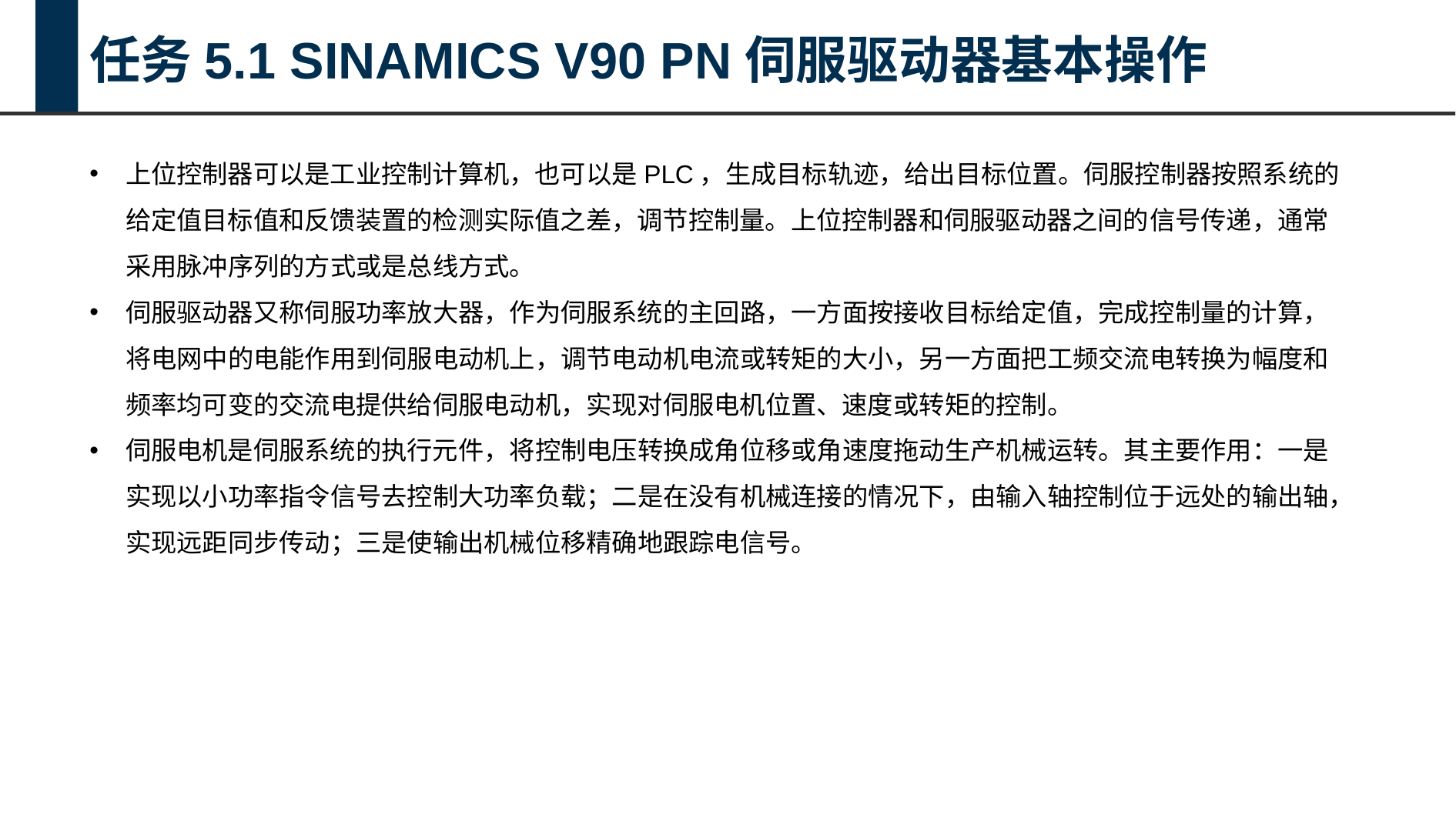

任务5.1 SINAMICS V90 PN伺服驱动器基本操作
上位控制器可以是工业控制计算机，也可以是PLC，生成目标轨迹，给出目标位置。伺服控制器按照系统的给定值目标值和反馈装置的检测实际值之差，调节控制量。上位控制器和伺服驱动器之间的信号传递，通常采用脉冲序列的方式或是总线方式。
伺服驱动器又称伺服功率放大器，作为伺服系统的主回路，一方面按接收目标给定值，完成控制量的计算，将电网中的电能作用到伺服电动机上，调节电动机电流或转矩的大小，另一方面把工频交流电转换为幅度和频率均可变的交流电提供给伺服电动机，实现对伺服电机位置、速度或转矩的控制。
伺服电机是伺服系统的执行元件，将控制电压转换成角位移或角速度拖动生产机械运转。其主要作用：一是实现以小功率指令信号去控制大功率负载；二是在没有机械连接的情况下，由输入轴控制位于远处的输出轴，实现远距同步传动；三是使输出机械位移精确地跟踪电信号。